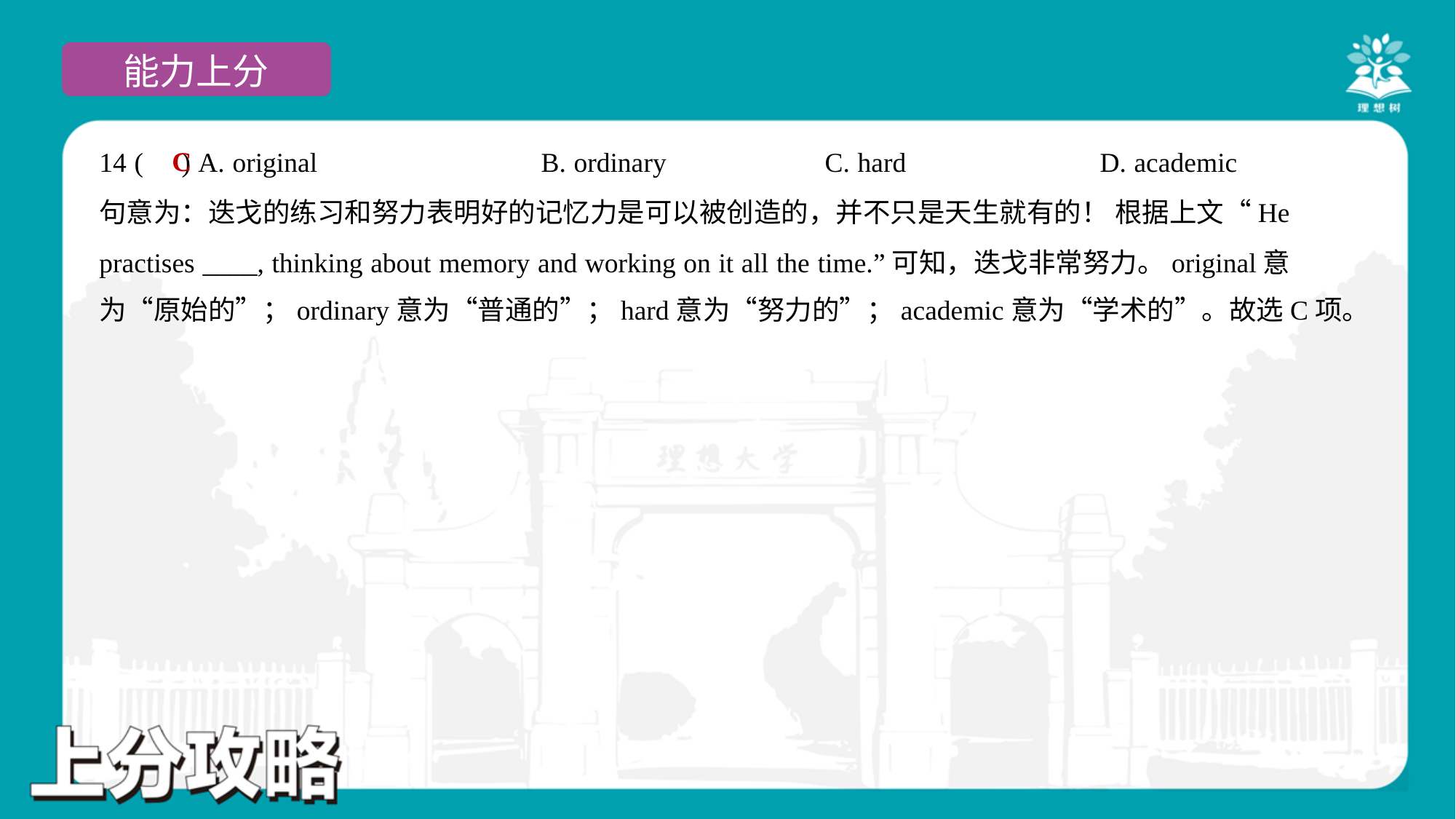

C
14 (     ) A. original	B. ordinary	C. hard	D. academic
句意为：迭戈的练习和努力表明好的记忆力是可以被创造的，并不只是天生就有的！ 根据上文“He
practises ____, thinking about memory and working on it all the time.”可知，迭戈非常努力。original意
为“原始的”；ordinary意为“普通的”；hard意为“努力的”；academic意为“学术的”。故选C项。